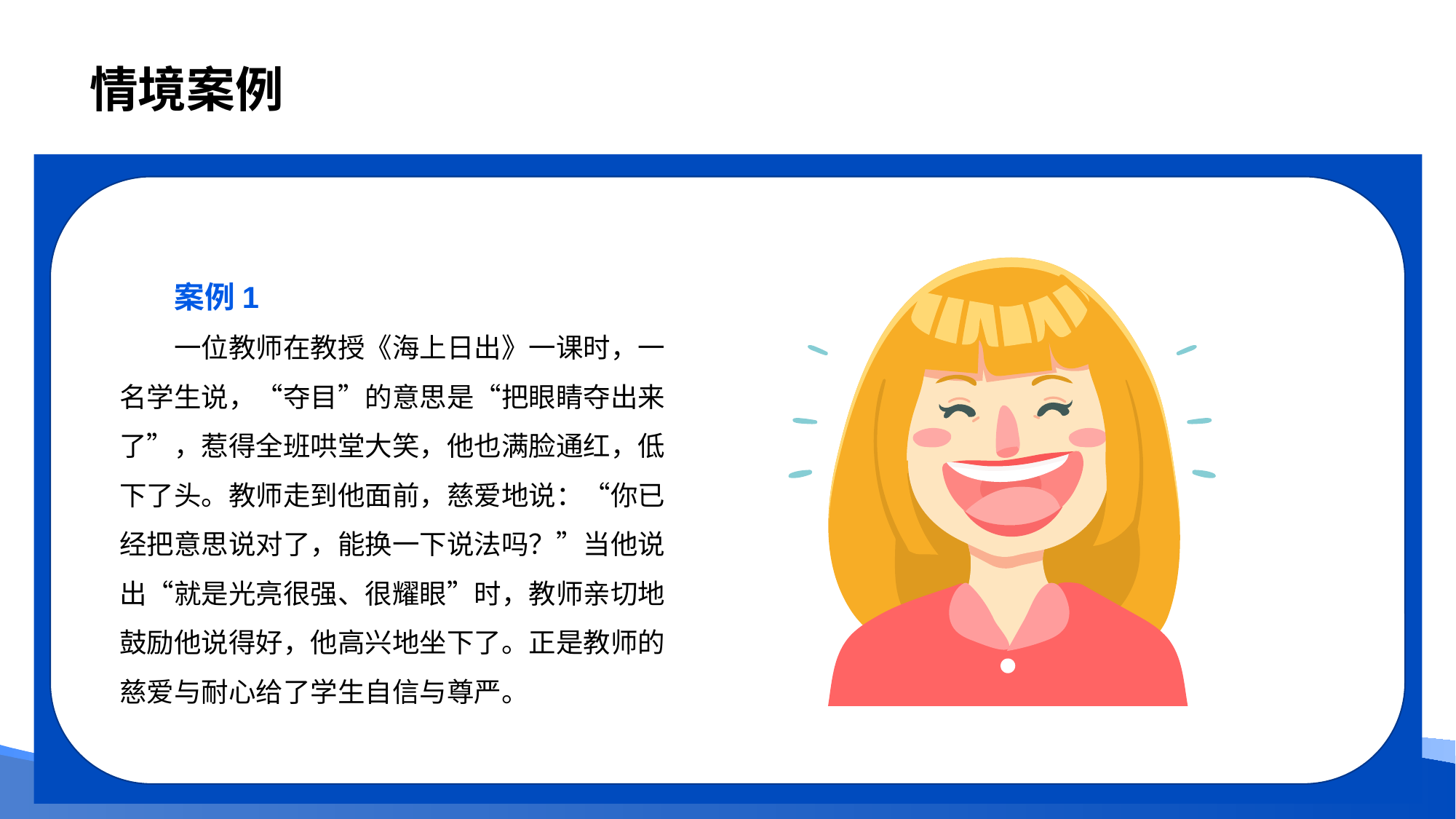

# 情境案例

案例1
一位教师在教授《海上日出》一课时，一名学生说，“夺目”的意思是“把眼睛夺出来了”，惹得全班哄堂大笑，他也满脸通红，低下了头。教师走到他面前，慈爱地说：“你已经把意思说对了，能换一下说法吗？”当他说出“就是光亮很强、很耀眼”时，教师亲切地鼓励他说得好，他高兴地坐下了。正是教师的慈爱与耐心给了学生自信与尊严。